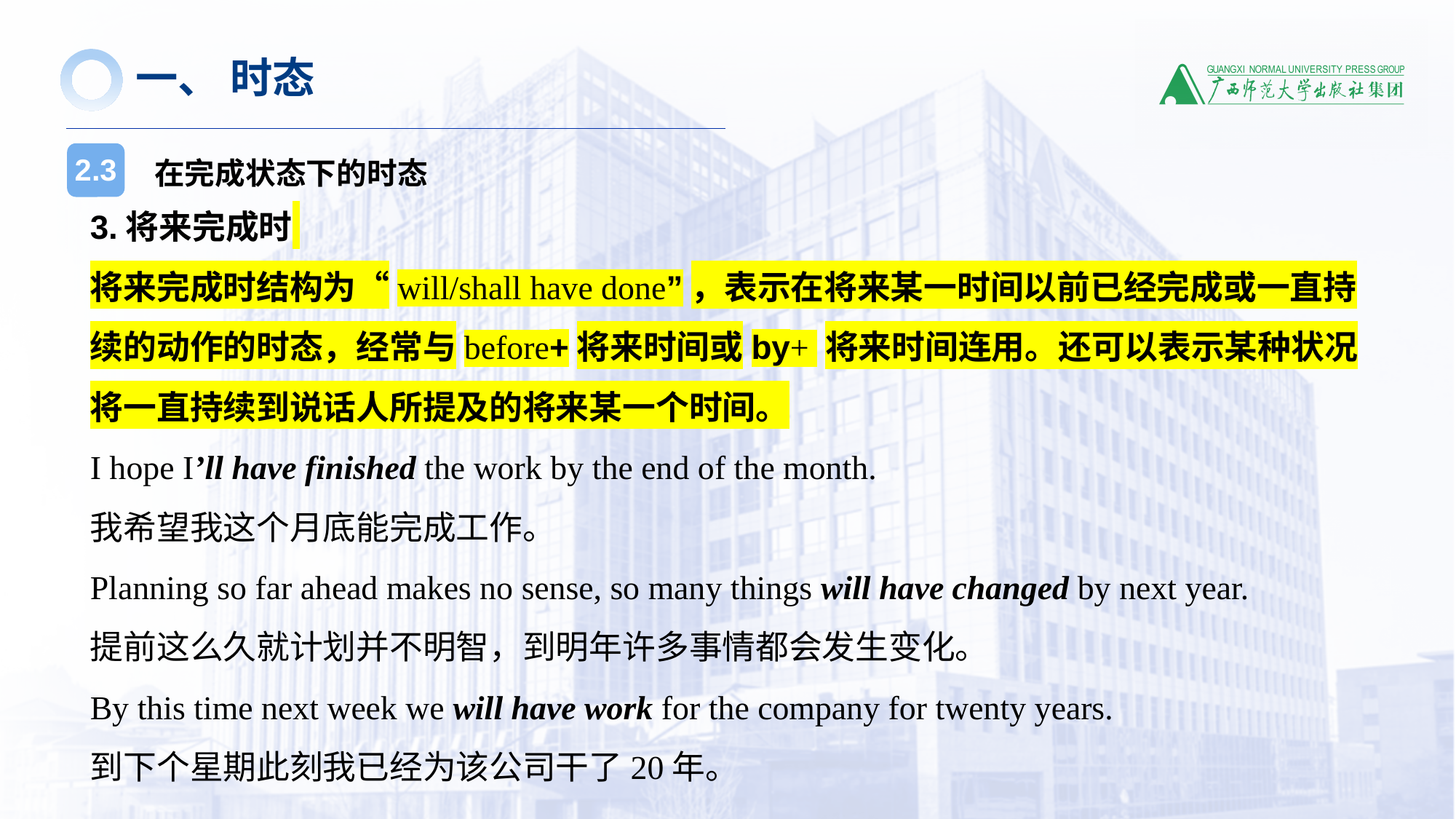

一、 时态

在完成状态下的时态

2.3

3.将来完成时
将来完成时结构为“will/shall have done”，表示在将来某一时间以前已经完成或一直持续的动作的时态，经常与before+将来时间或by+ 将来时间连用。还可以表示某种状况将一直持续到说话人所提及的将来某一个时间。
I hope I’ll have finished the work by the end of the month.
我希望我这个月底能完成工作。
Planning so far ahead makes no sense, so many things will have changed by next year.
提前这么久就计划并不明智，到明年许多事情都会发生变化。
By this time next week we will have work for the company for twenty years.
到下个星期此刻我已经为该公司干了20年。